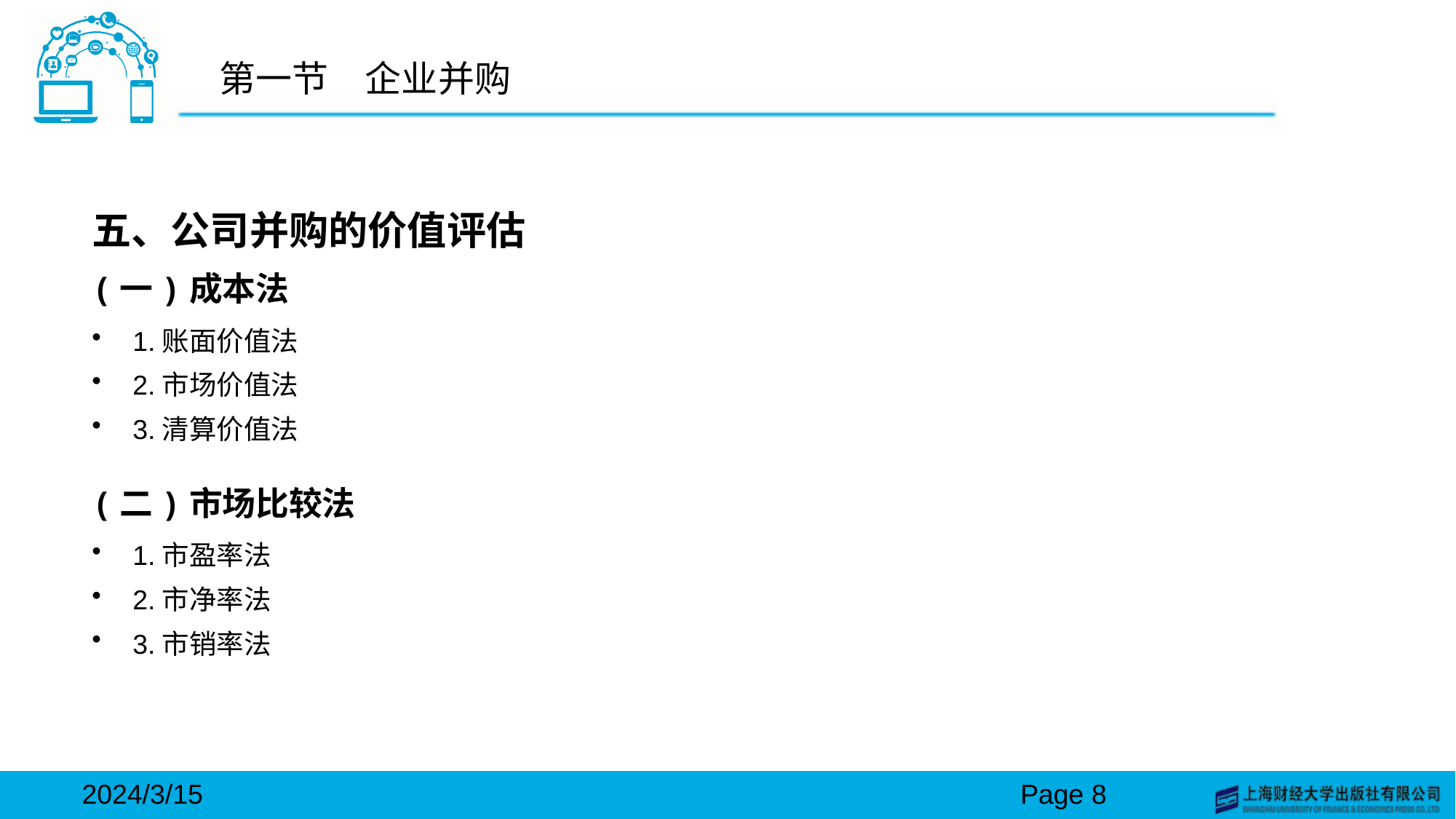

# 第一节　企业并购
五、公司并购的价值评估
(一)成本法
1.账面价值法
2.市场价值法
3.清算价值法
(二)市场比较法
1.市盈率法
2.市净率法
3.市销率法
2024/3/15
Page 8